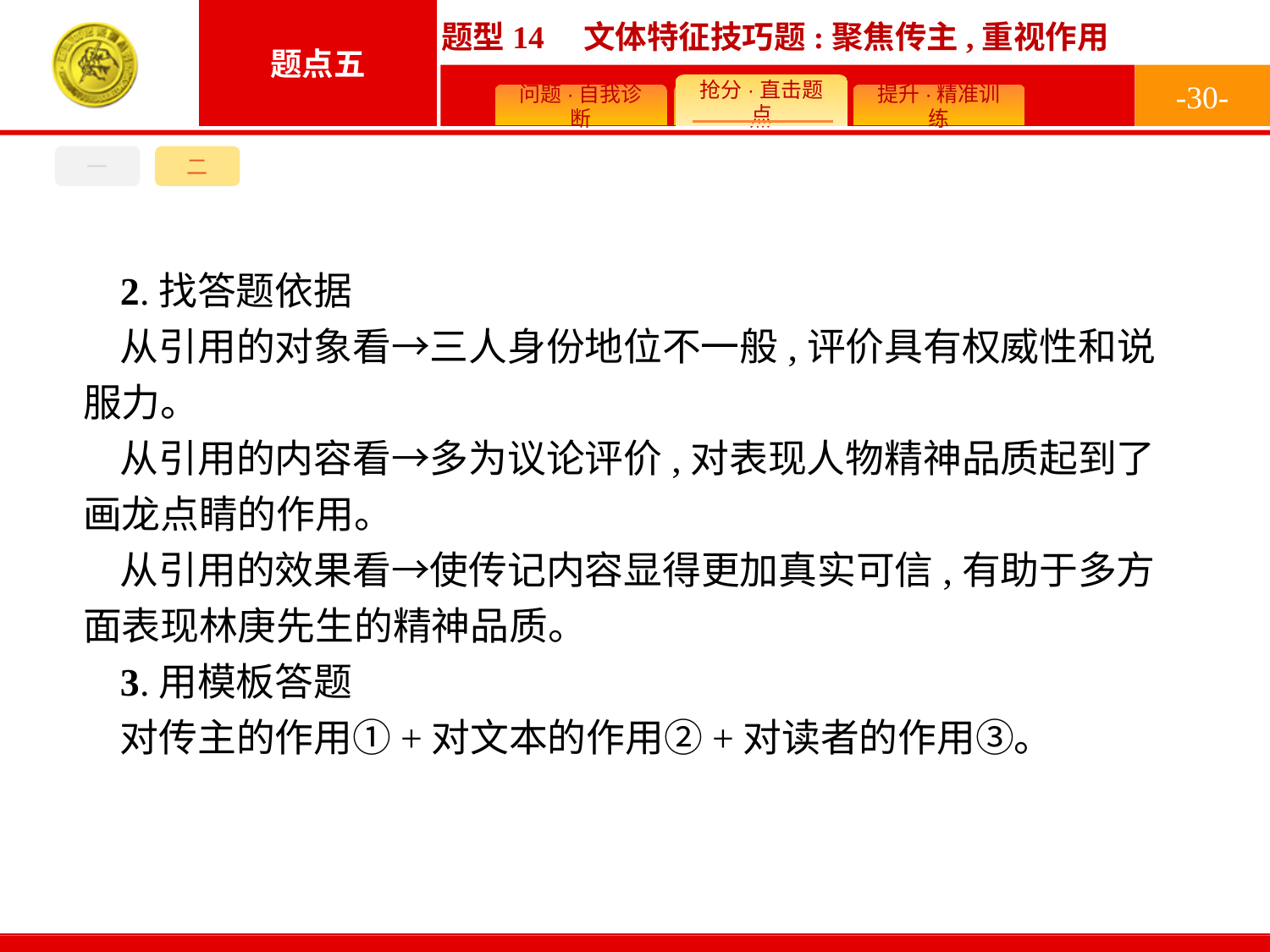

-30-
一
二
2.找答题依据
从引用的对象看→三人身份地位不一般,评价具有权威性和说服力。
从引用的内容看→多为议论评价,对表现人物精神品质起到了画龙点睛的作用。
从引用的效果看→使传记内容显得更加真实可信,有助于多方面表现林庚先生的精神品质。
3.用模板答题
对传主的作用①+对文本的作用②+对读者的作用③。